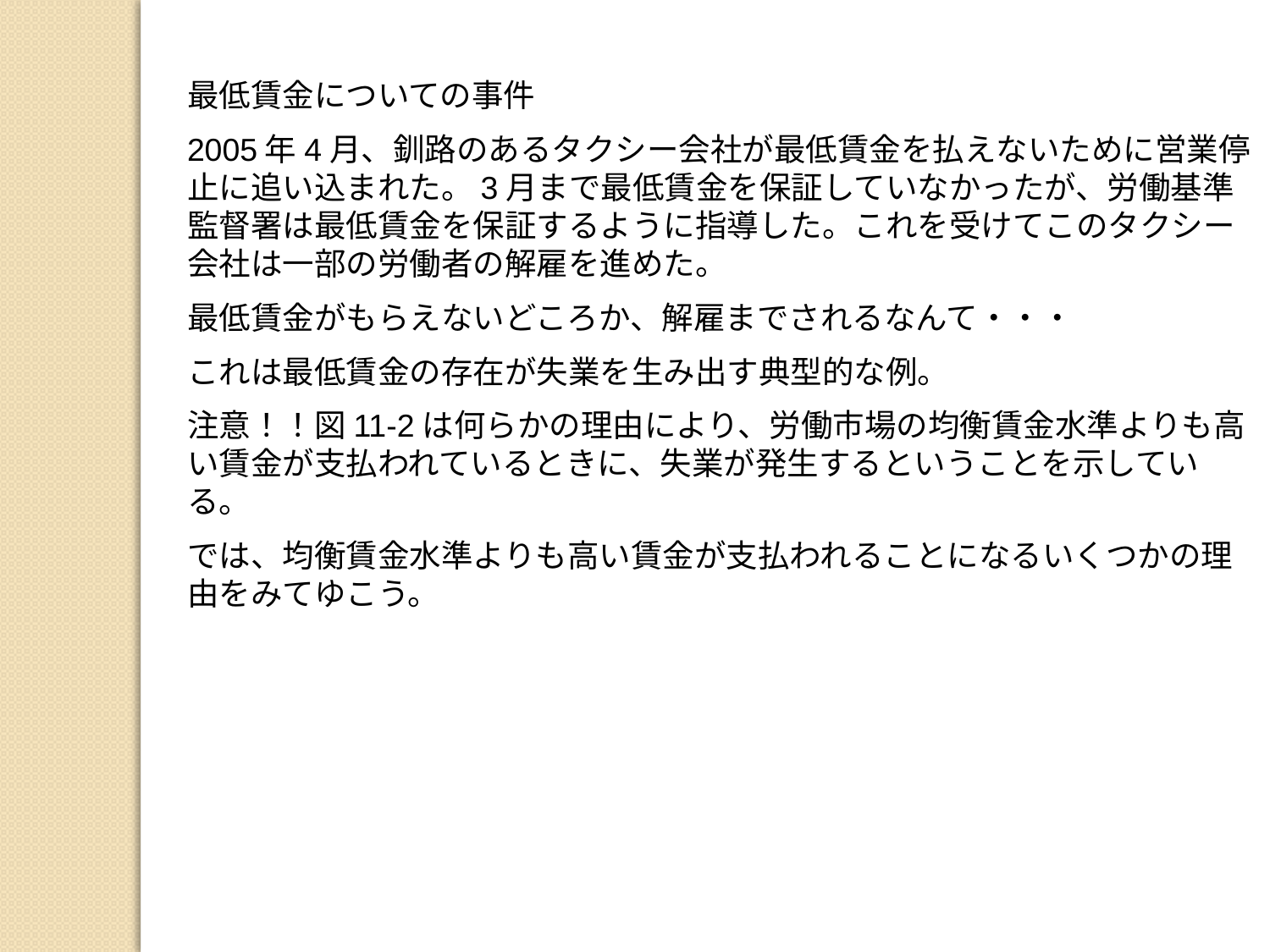

最低賃金についての事件
2005年4月、釧路のあるタクシー会社が最低賃金を払えないために営業停止に追い込まれた。3月まで最低賃金を保証していなかったが、労働基準監督署は最低賃金を保証するように指導した。これを受けてこのタクシー会社は一部の労働者の解雇を進めた。
最低賃金がもらえないどころか、解雇までされるなんて・・・
これは最低賃金の存在が失業を生み出す典型的な例。
注意！！図11-2は何らかの理由により、労働市場の均衡賃金水準よりも高い賃金が支払われているときに、失業が発生するということを示している。
では、均衡賃金水準よりも高い賃金が支払われることになるいくつかの理由をみてゆこう。